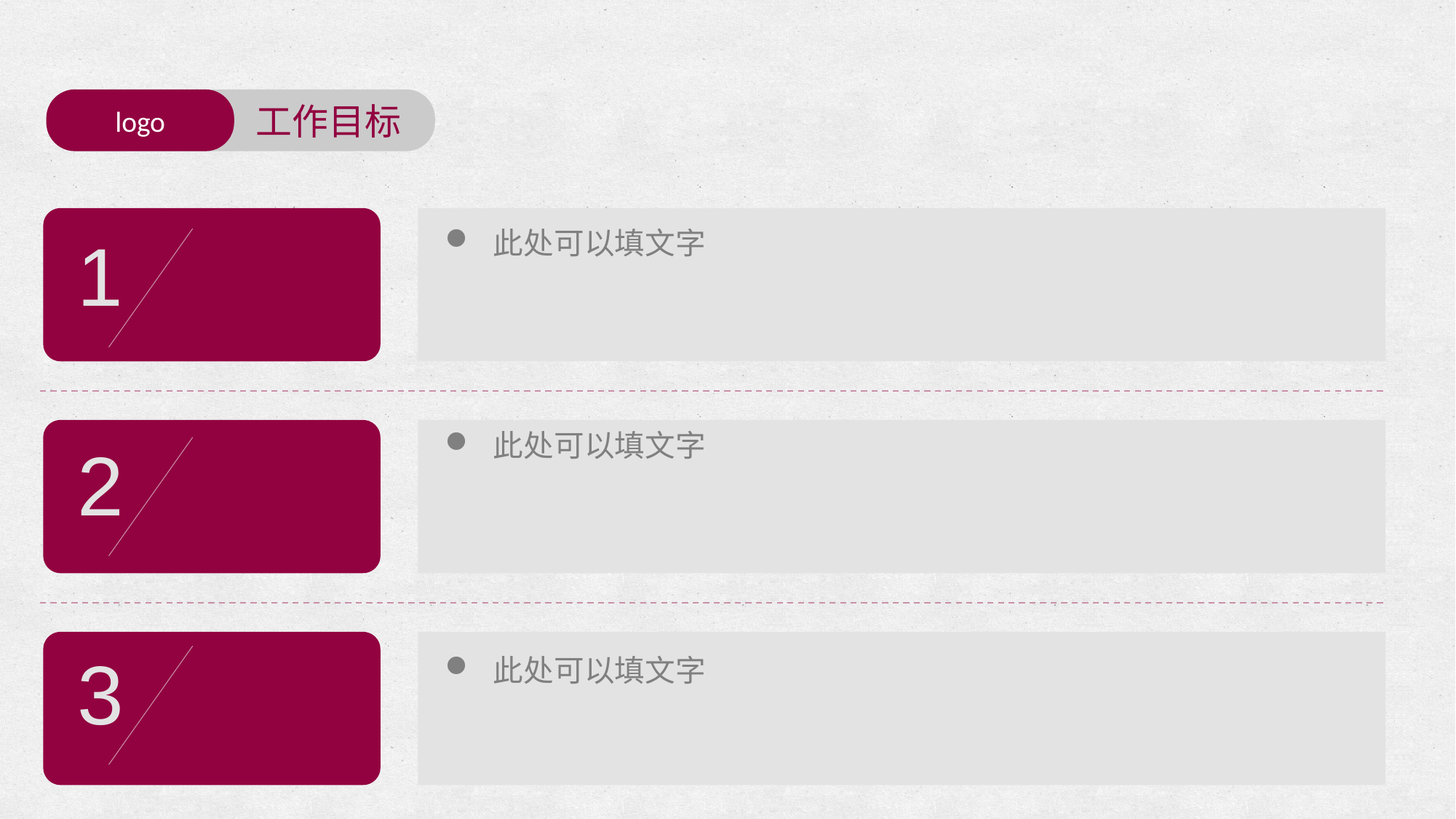

logo

工作目标

1
 此处可以填文字

 此处可以填文字
2

3
 此处可以填文字